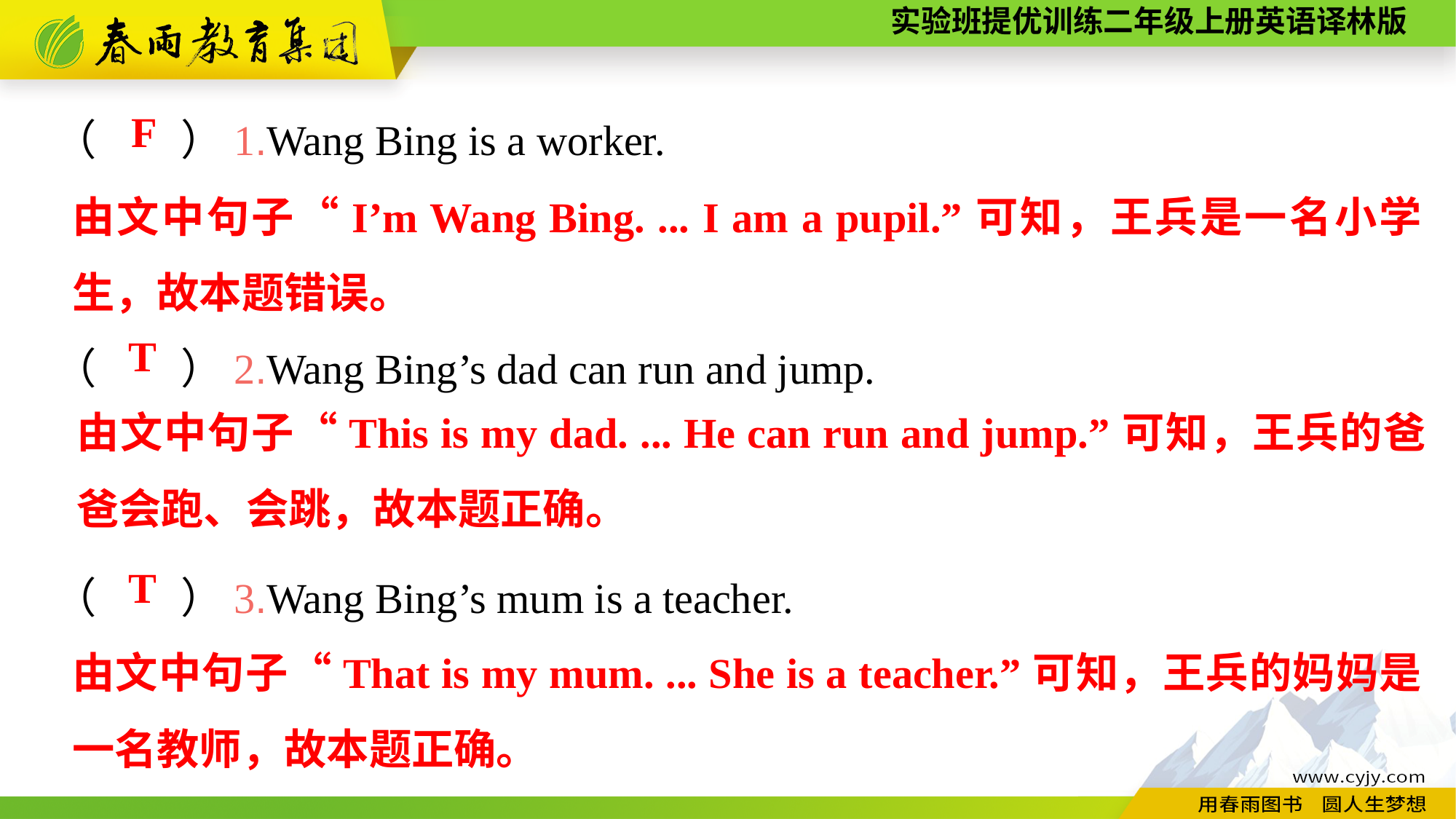

（　　）1.Wang Bing is a worker.

（　　）2.Wang Bing’s dad can run and jump.

（　　）3.Wang Bing’s mum is a teacher.
F
由文中句子“I’m Wang Bing. ... I am a pupil.”可知，王兵是一名小学生，故本题错误。
T
由文中句子“This is my dad. ... He can run and jump.”可知，王兵的爸爸会跑、会跳，故本题正确。
T
由文中句子“That is my mum. ... She is a teacher.”可知，王兵的妈妈是一名教师，故本题正确。